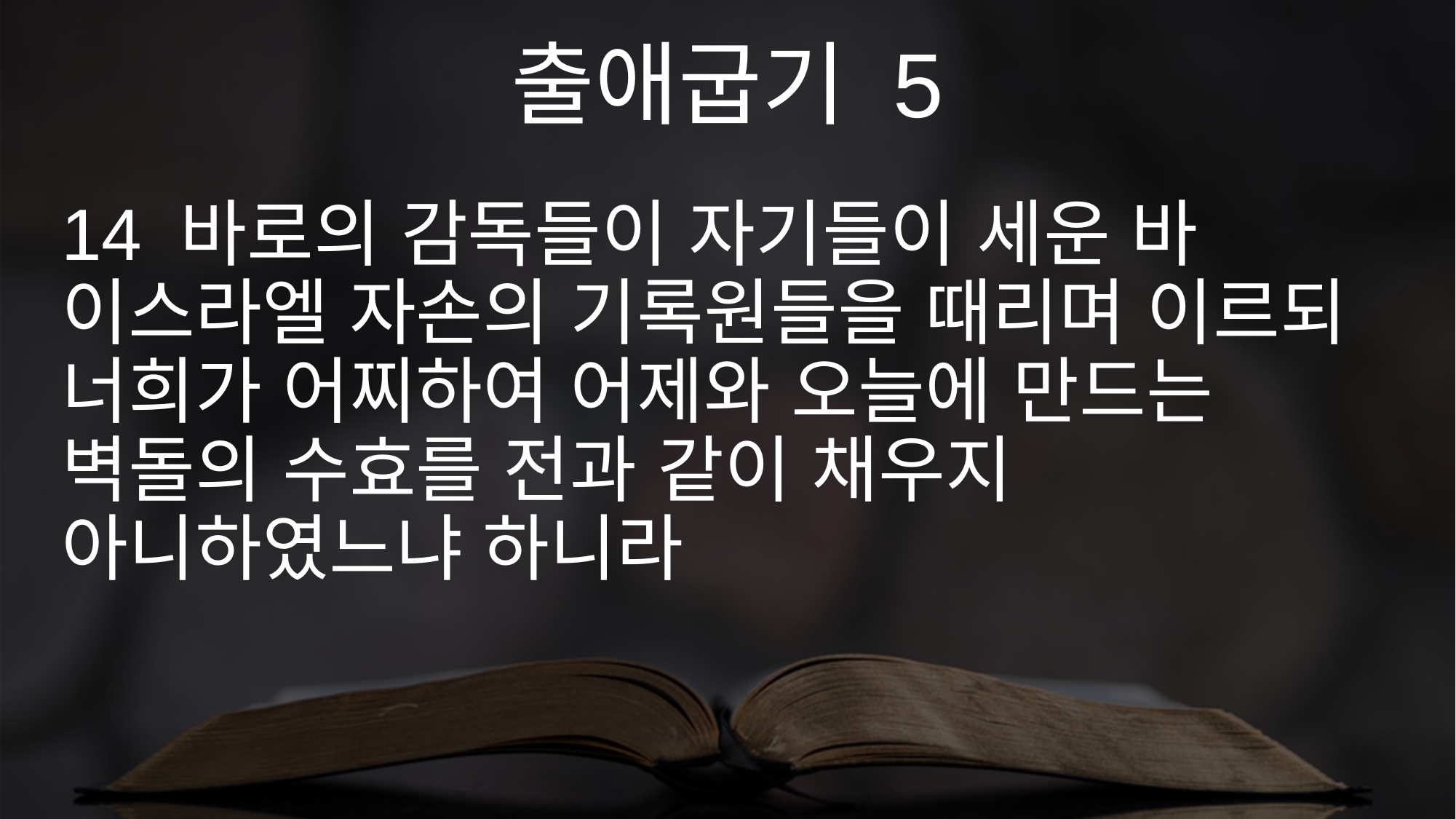

출애굽기 5
14 바로의 감독들이 자기들이 세운 바 이스라엘 자손의 기록원들을 때리며 이르되 너희가 어찌하여 어제와 오늘에 만드는 벽돌의 수효를 전과 같이 채우지 아니하였느냐 하니라